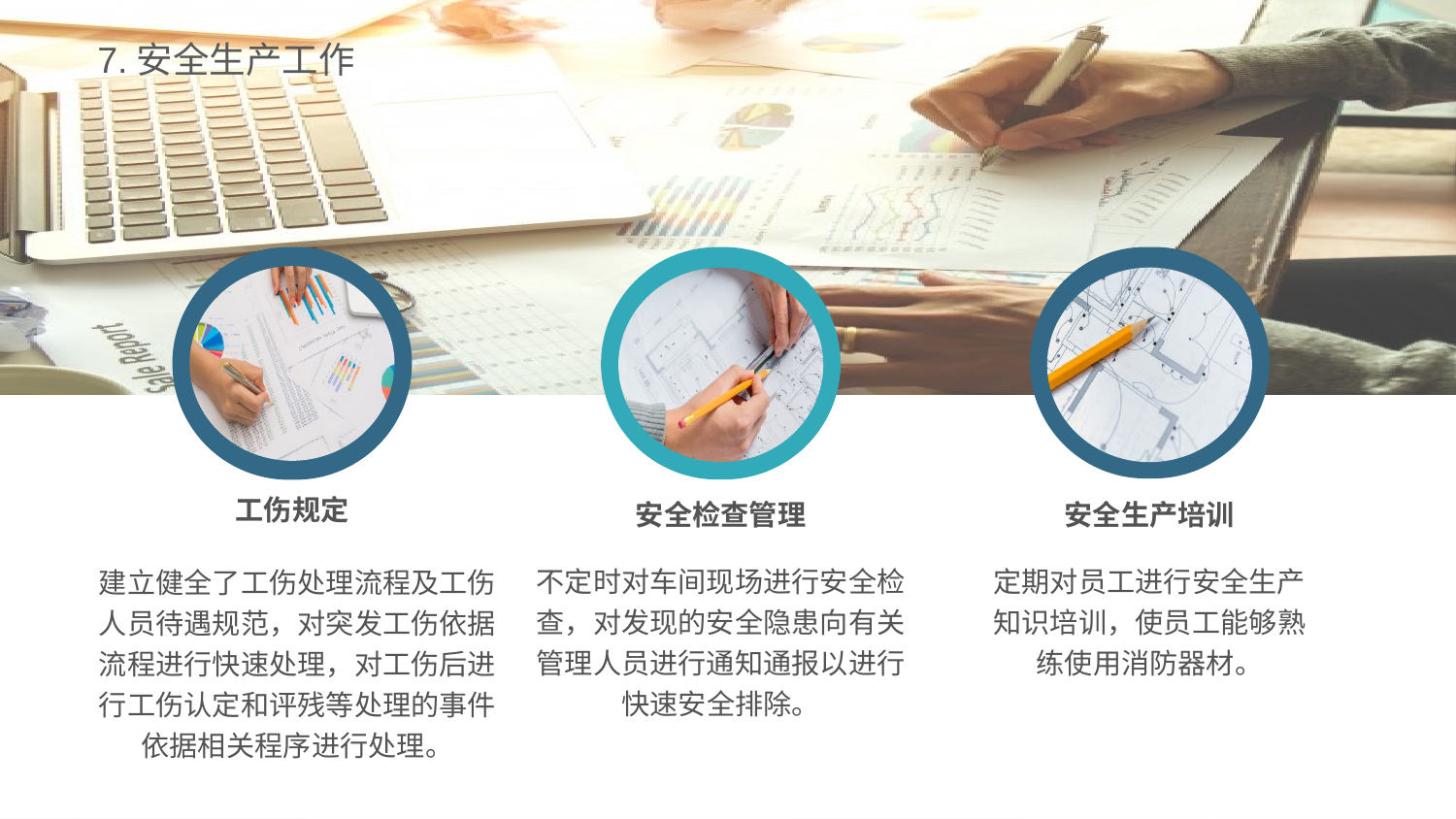

7.安全生产工作

工伤规定
安全检查管理
安全生产培训
不定时对车间现场进行安全检查，对发现的安全隐患向有关管理人员进行通知通报以进行快速安全排除。
定期对员工进行安全生产知识培训，使员工能够熟练使用消防器材。
建立健全了工伤处理流程及工伤人员待遇规范，对突发工伤依据流程进行快速处理，对工伤后进行工伤认定和评残等处理的事件依据相关程序进行处理。